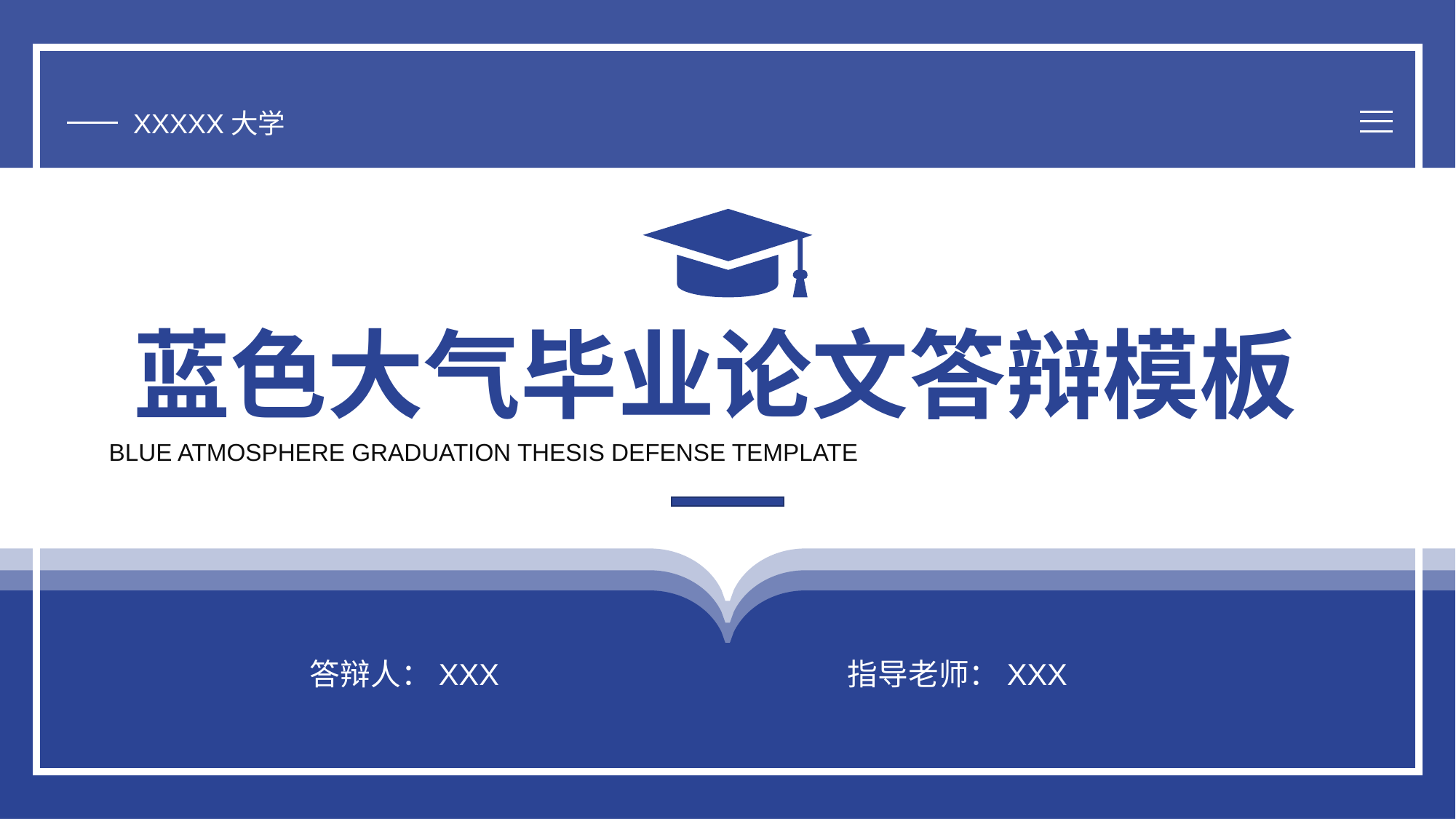

XXXXX大学
# 蓝色大气毕业论文答辩模板
BLUE ATMOSPHERE GRADUATION THESIS DEFENSE TEMPLATE

答辩人：XXX
指导老师：XXX